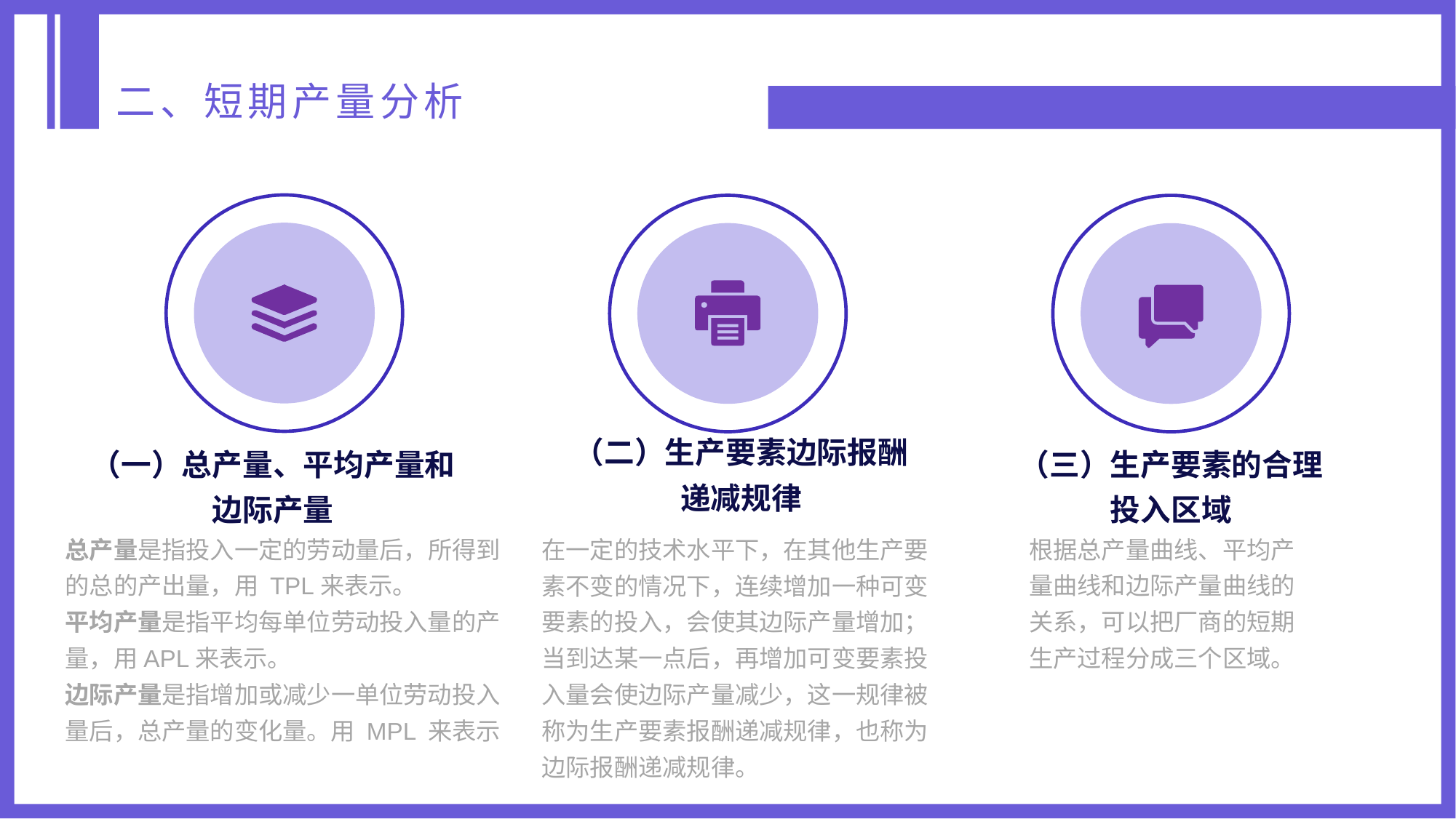

二、短期产量分析

（二）生产要素边际报酬递减规律
在一定的技术水平下，在其他生产要素不变的情况下，连续增加一种可变要素的投入，会使其边际产量增加；当到达某一点后，再增加可变要素投入量会使边际产量减少，这一规律被称为生产要素报酬递减规律，也称为边际报酬递减规律。
（一）总产量、平均产量和边际产量
总产量是指投入一定的劳动量后，所得到的总的产出量，用 TPL来表示。
平均产量是指平均每单位劳动投入量的产量，用APL来表示。
边际产量是指增加或减少一单位劳动投入量后，总产量的变化量。用 MPL 来表示
（三）生产要素的合理投入区域
根据总产量曲线、平均产量曲线和边际产量曲线的关系，可以把厂商的短期生产过程分成三个区域。